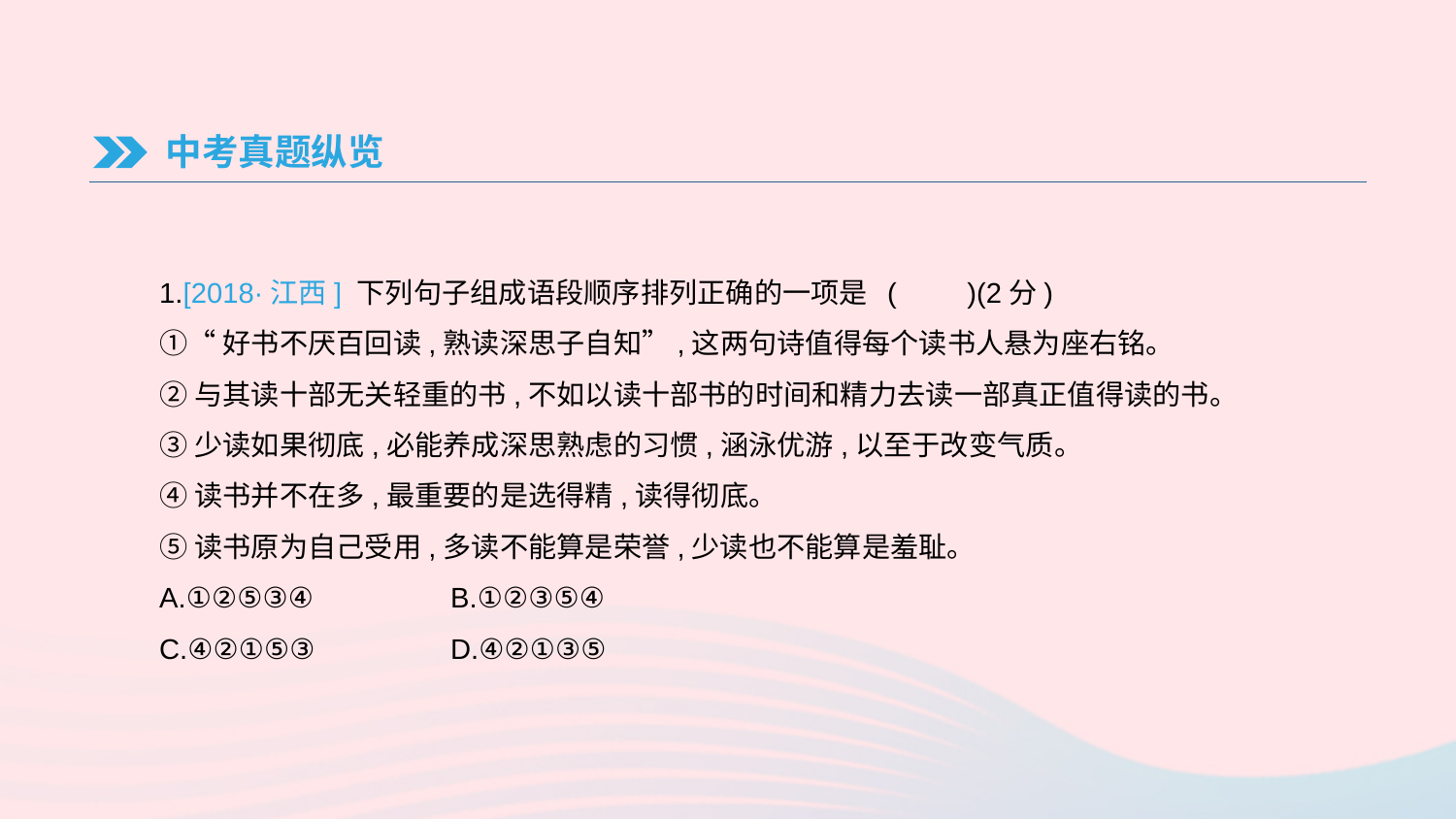

中考真题纵览

1.[2018·江西] 下列句子组成语段顺序排列正确的一项是	(　　)(2分)
①“好书不厌百回读,熟读深思子自知”,这两句诗值得每个读书人悬为座右铭。
②与其读十部无关轻重的书,不如以读十部书的时间和精力去读一部真正值得读的书。
③少读如果彻底,必能养成深思熟虑的习惯,涵泳优游,以至于改变气质。
④读书并不在多,最重要的是选得精,读得彻底。
⑤读书原为自己受用,多读不能算是荣誉,少读也不能算是羞耻。
A.①②⑤③④	B.①②③⑤④
C.④②①⑤③	D.④②①③⑤